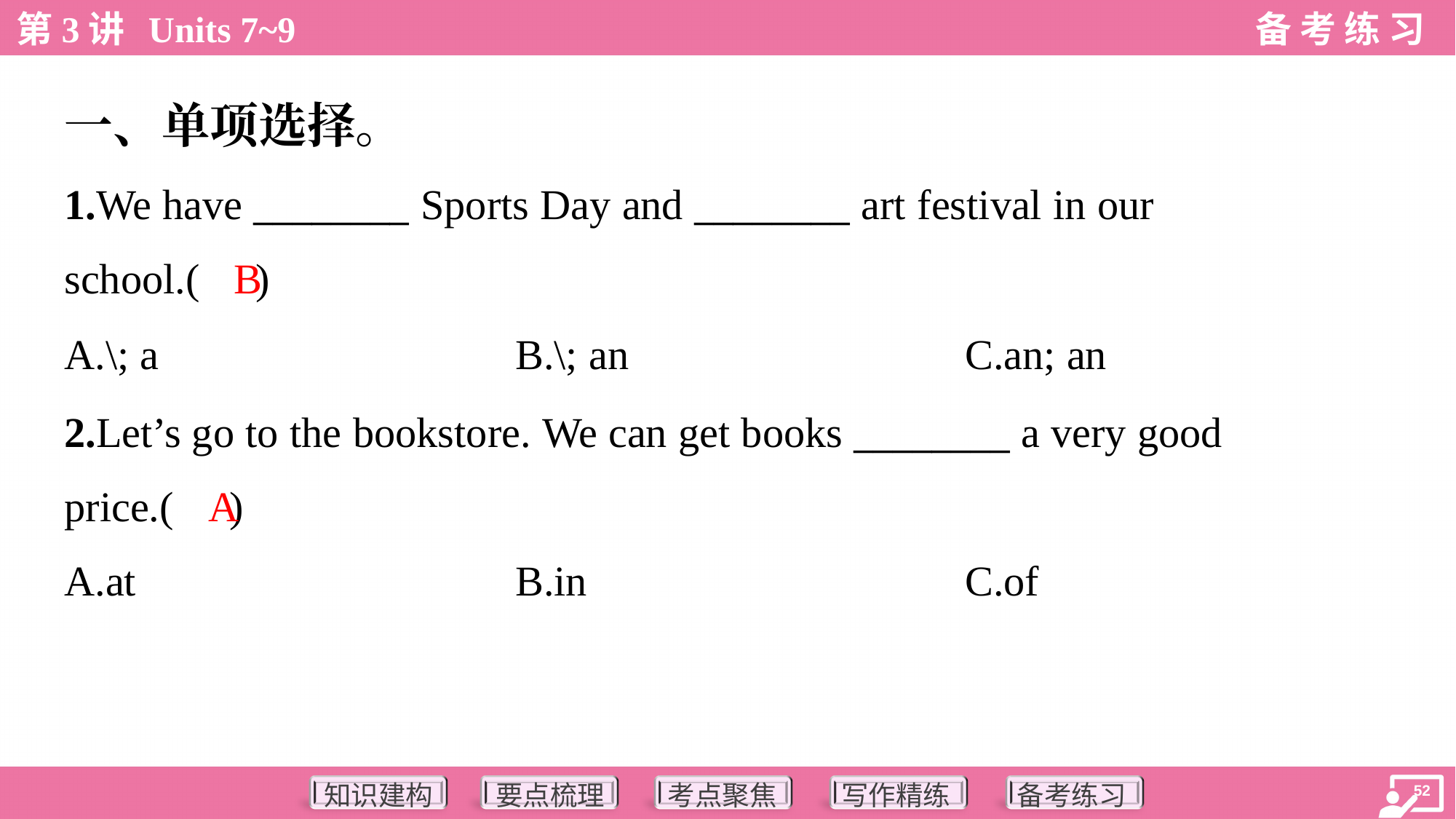

一、单项选择。
1.We have ________ Sports Day and ________ art festival in our
school.(     )
B
A.\; a	B.\; an	C.an; an
2.Let’s go to the bookstore. We can get books ________ a very good
price.(     )
A
A.at	B.in	C.of